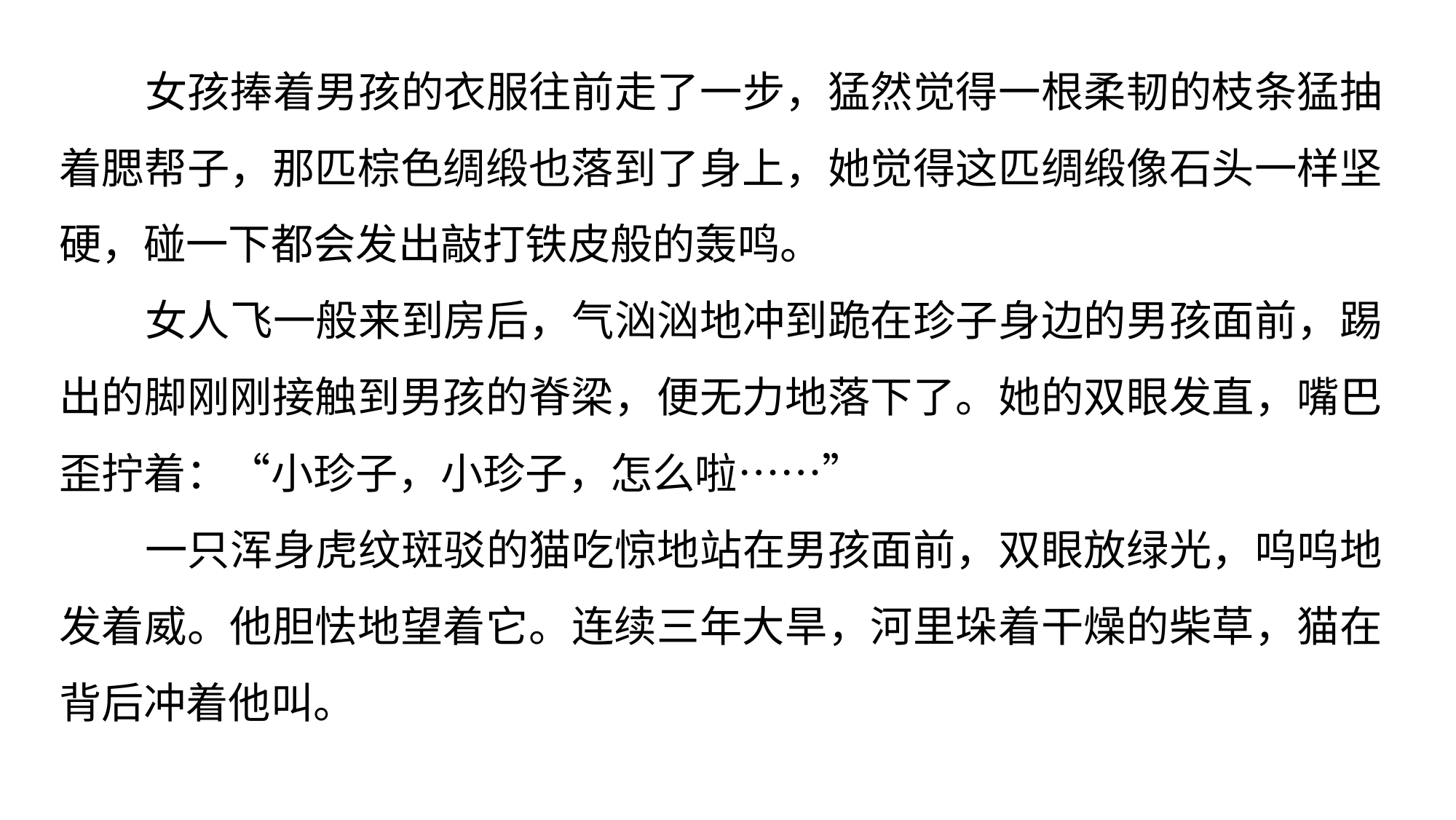

女孩捧着男孩的衣服往前走了一步，猛然觉得一根柔韧的枝条猛抽着腮帮子，那匹棕色绸缎也落到了身上，她觉得这匹绸缎像石头一样坚硬，碰一下都会发出敲打铁皮般的轰鸣。
女人飞一般来到房后，气汹汹地冲到跪在珍子身边的男孩面前，踢出的脚刚刚接触到男孩的脊梁，便无力地落下了。她的双眼发直，嘴巴歪拧着：“小珍子，小珍子，怎么啦……”
一只浑身虎纹斑驳的猫吃惊地站在男孩面前，双眼放绿光，呜呜地发着威。他胆怯地望着它。连续三年大旱，河里垛着干燥的柴草，猫在背后冲着他叫。